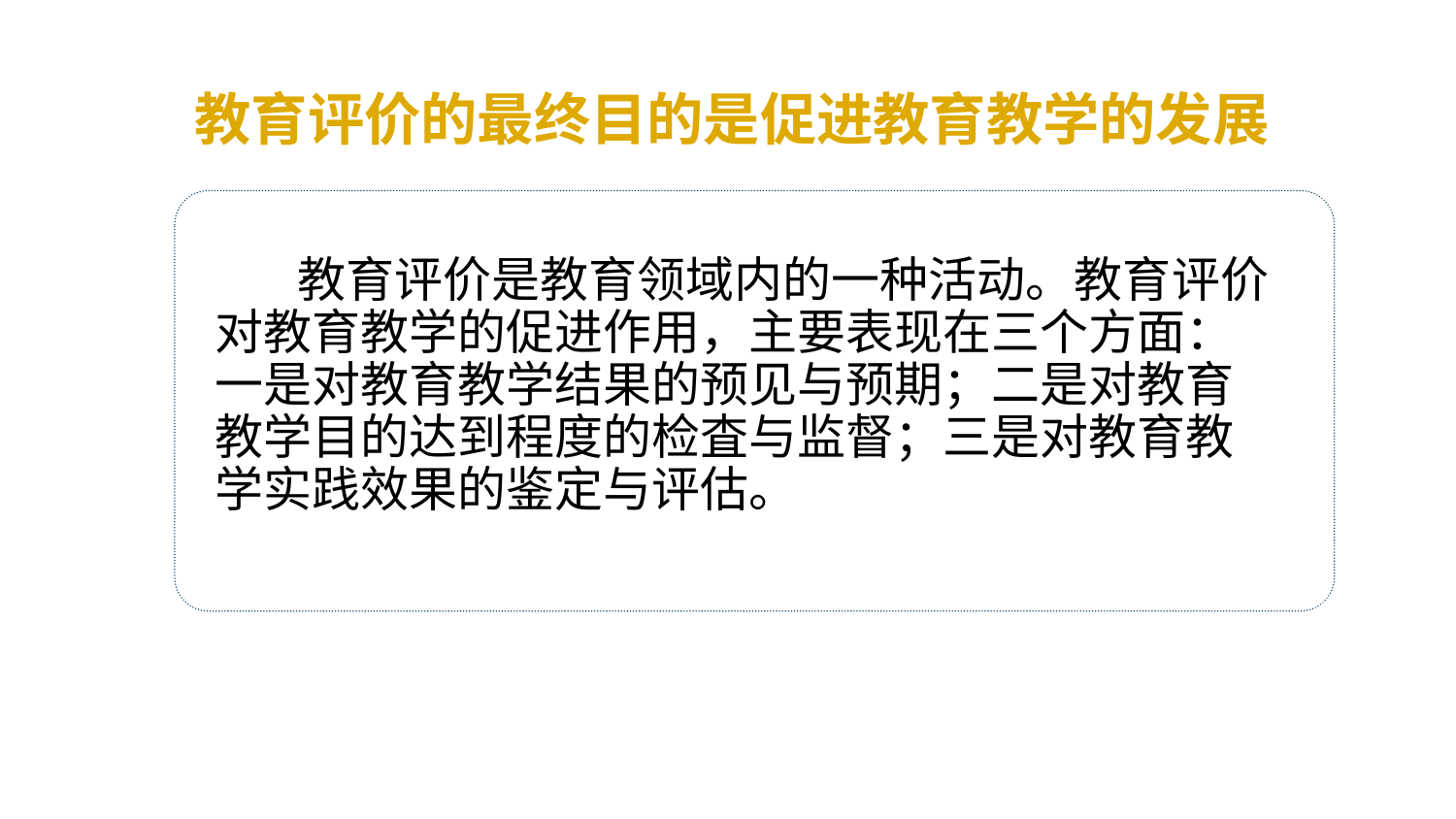

教育评价的最终目的是促进教育教学的发展

         教育评价是教育领域内的一种活动。教育评价对教育教学的促进作用，主要表现在三个方面：一是对教育教学结果的预见与预期；二是对教育教学目的达到程度的检査与监督；三是对教育教学实践效果的鉴定与评估。